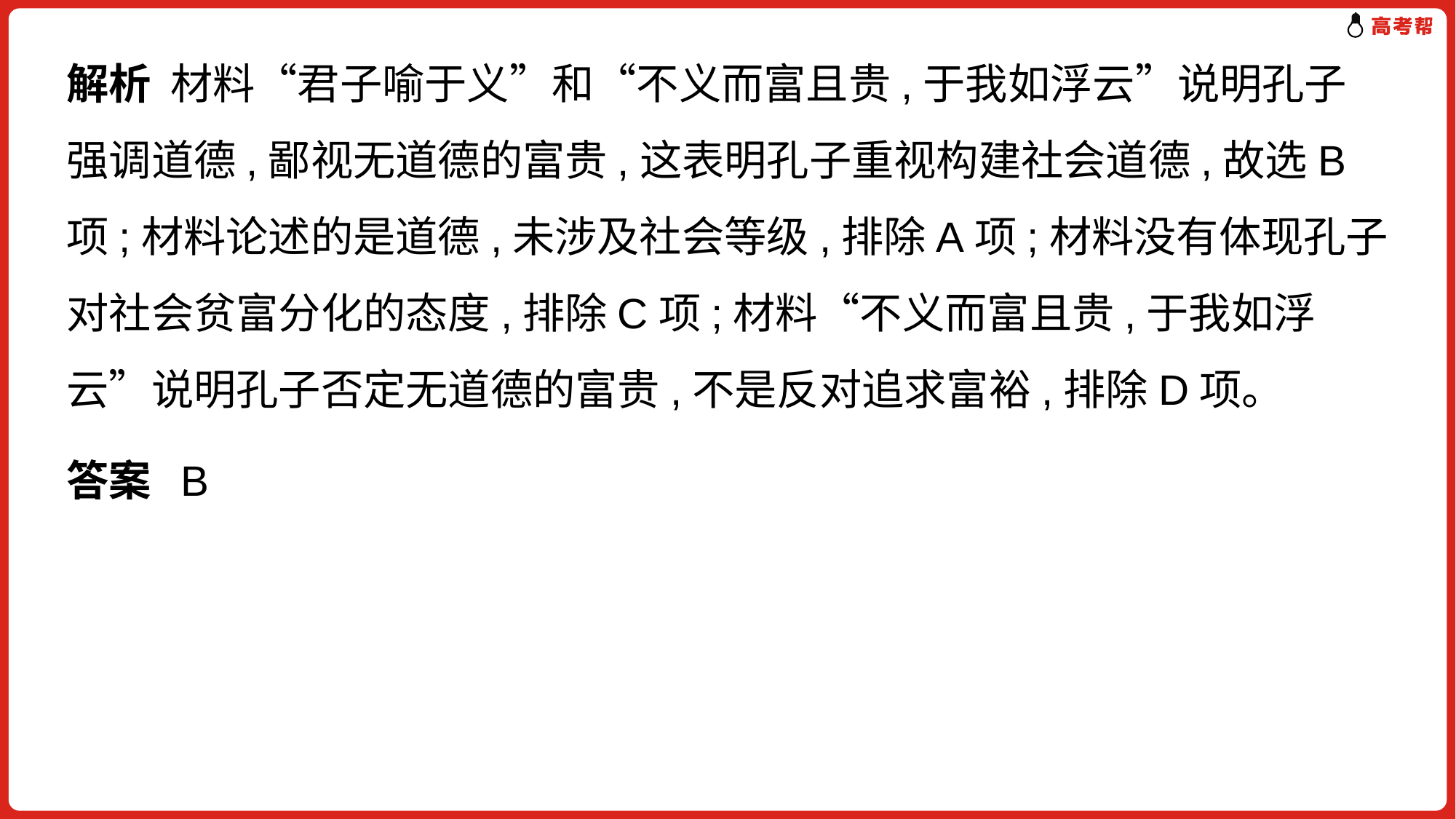

解析  材料“君子喻于义”和“不义而富且贵,于我如浮云”说明孔子强调道德,鄙视无道德的富贵,这表明孔子重视构建社会道德,故选B项;材料论述的是道德,未涉及社会等级,排除A项;材料没有体现孔子对社会贫富分化的态度,排除C项;材料“不义而富且贵,于我如浮云”说明孔子否定无道德的富贵,不是反对追求富裕,排除D项。
答案  B